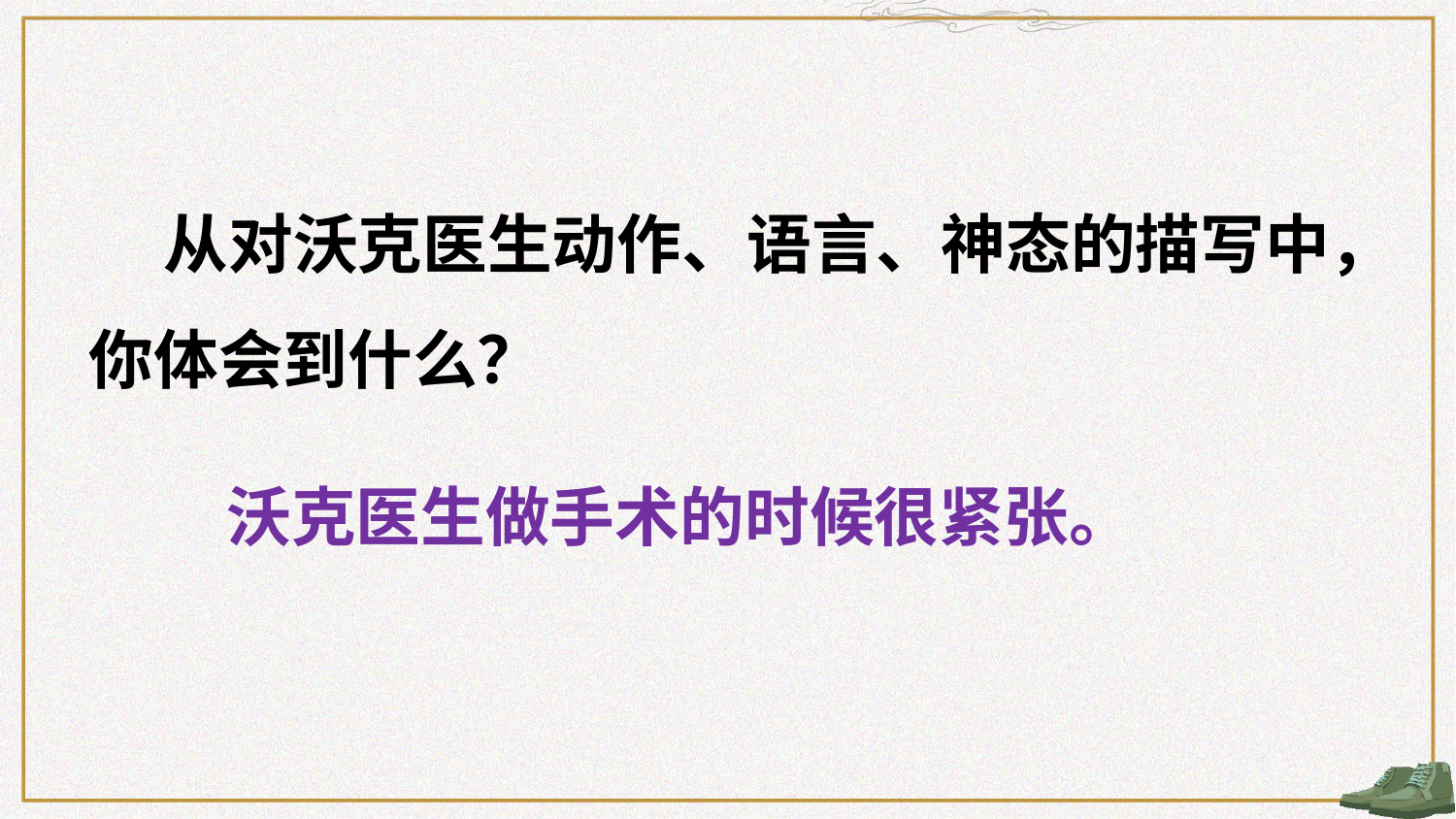

从对沃克医生动作、语言、神态的描写中，你体会到什么？
沃克医生做手术的时候很紧张。